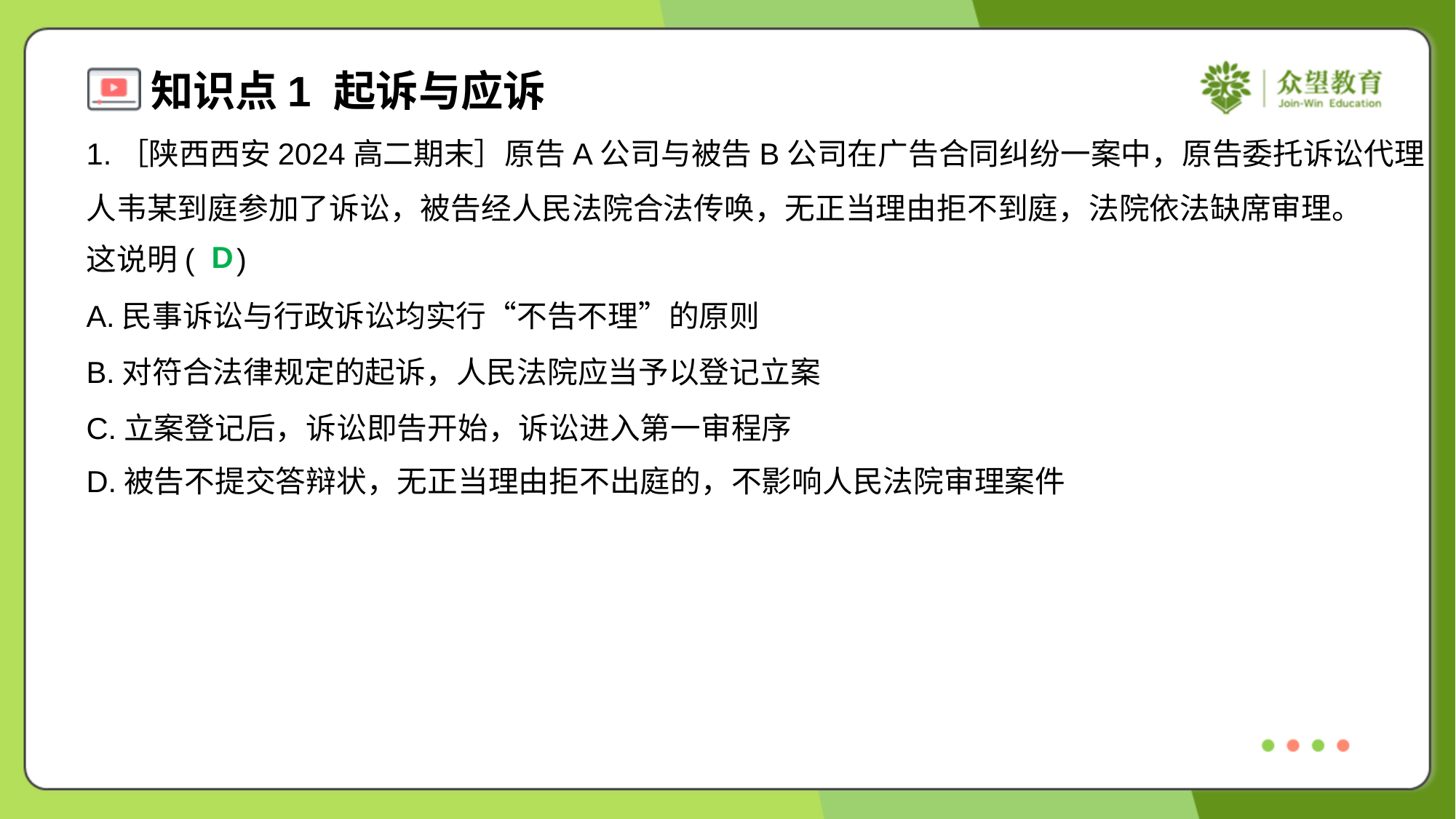

1.［陕西西安2024高二期末］原告A公司与被告B公司在广告合同纠纷一案中，原告委托诉讼代理
人韦某到庭参加了诉讼，被告经人民法院合法传唤，无正当理由拒不到庭，法院依法缺席审理。
这说明(     )
D
A.民事诉讼与行政诉讼均实行“不告不理”的原则
B.对符合法律规定的起诉，人民法院应当予以登记立案
C.立案登记后，诉讼即告开始，诉讼进入第一审程序
D.被告不提交答辩状，无正当理由拒不出庭的，不影响人民法院审理案件